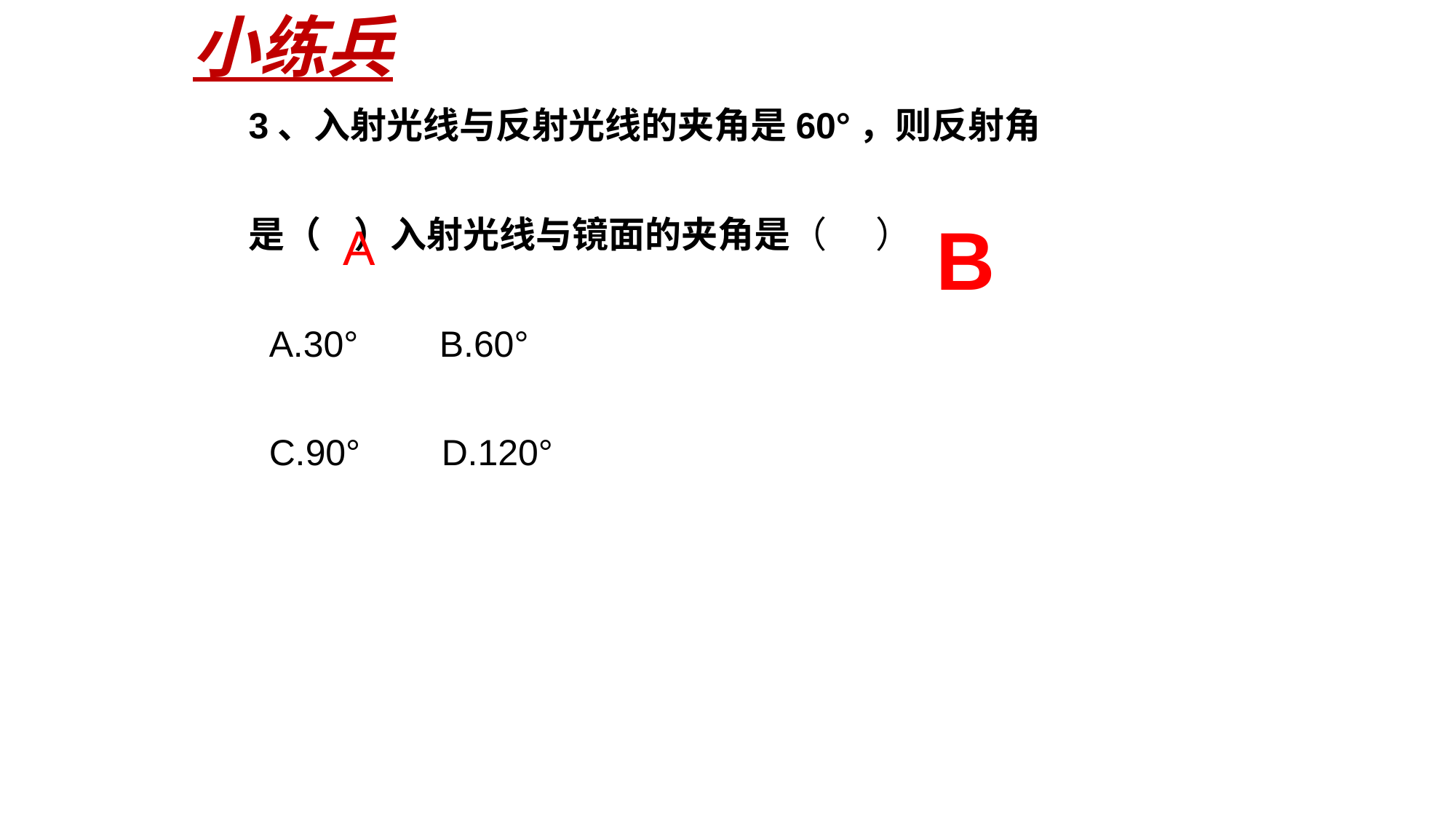

小练兵
3、入射光线与反射光线的夹角是60°，则反射角

是（    ）入射光线与镜面的夹角是（      ）

  A.30°        B.60°

  C.90°        D.120°
B
A